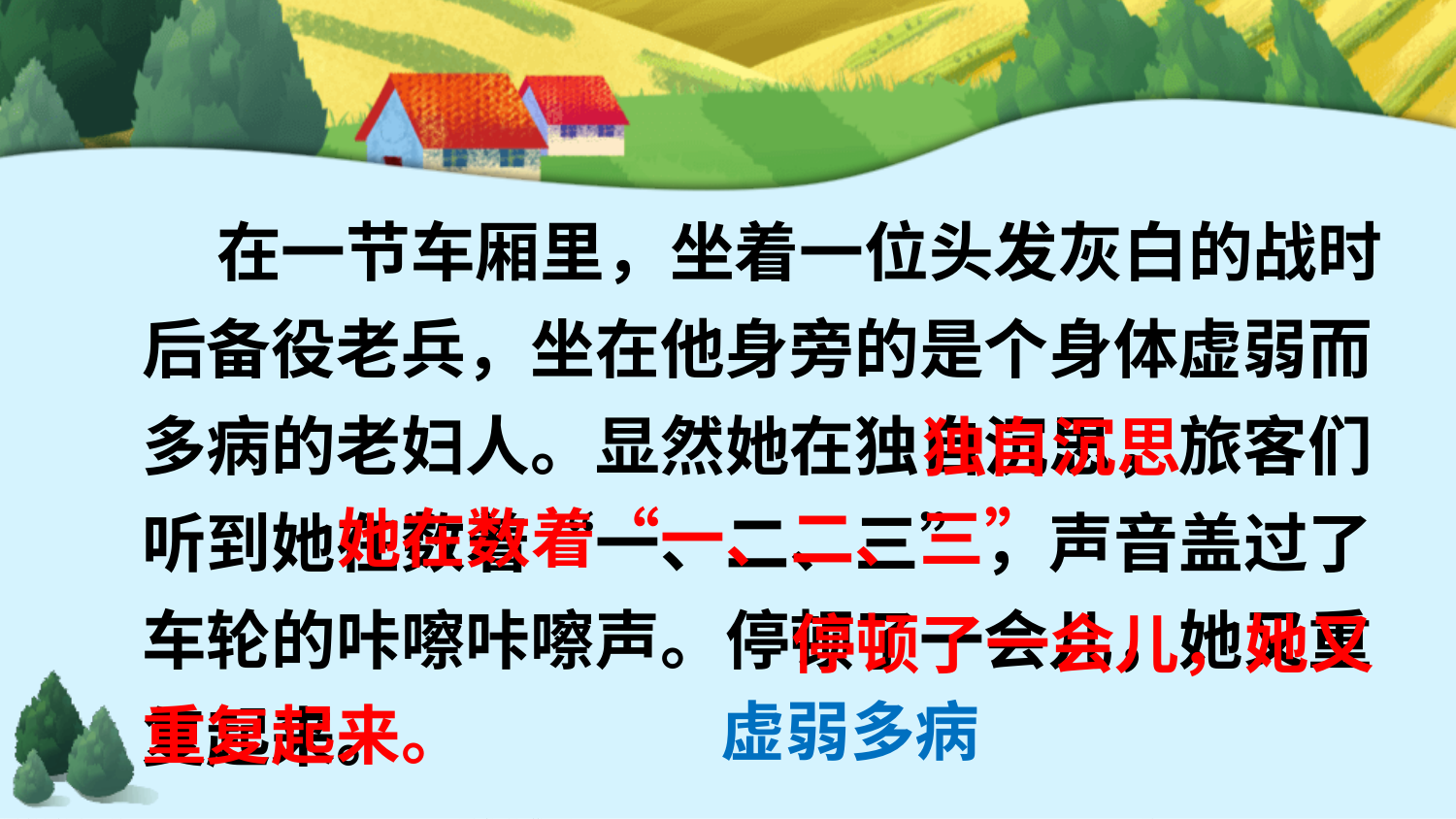

在一节车厢里，坐着一位头发灰白的战时后备役老兵，坐在他身旁的是个身体虚弱而多病的老妇人。显然她在独自沉思，旅客们听到她在数着“一、二、三”，声音盖过了车轮的咔嚓咔嚓声。停顿了一会儿，她又重复起来。
独自沉思
她在数着“一、二、三”
停顿了一会儿，她又
虚弱多病
重复起来。